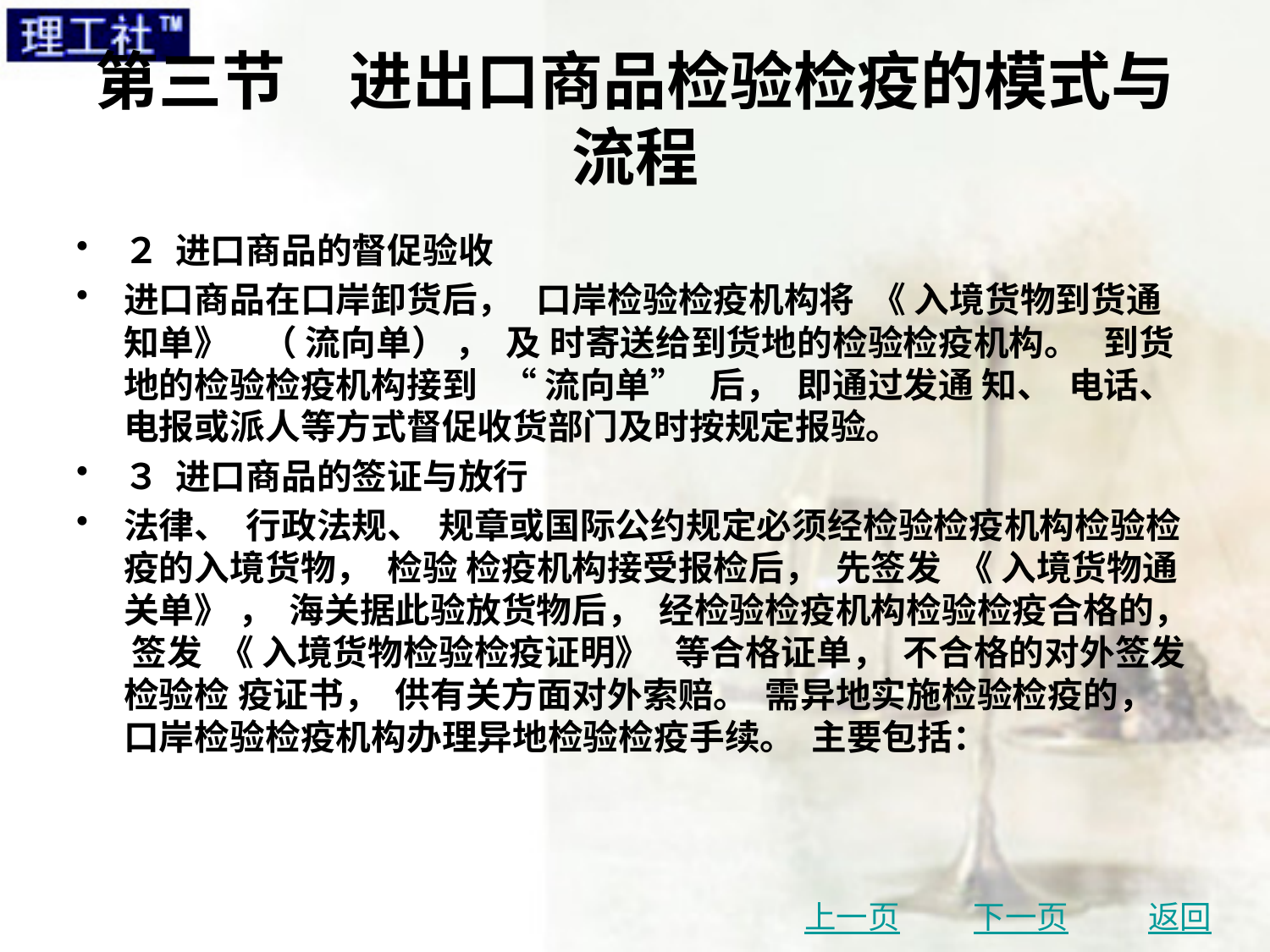

# 第三节　进出口商品检验检疫的模式与流程
２  进口商品的督促验收
进口商品在口岸卸货后，   口岸检验检疫机构将  《 入境货物到货通知单》    （ 流向单） ，  及 时寄送给到货地的检验检疫机构。   到货地的检验检疫机构接到   “ 流向单”   后，  即通过发通 知、  电话、  电报或派人等方式督促收货部门及时按规定报验。
３  进口商品的签证与放行
法律、  行政法规、  规章或国际公约规定必须经检验检疫机构检验检疫的入境货物，  检验 检疫机构接受报检后，  先签发  《 入境货物通关单》 ，  海关据此验放货物后，  经检验检疫机构检验检疫合格的，  签发  《 入境货物检验检疫证明》   等合格证单，  不合格的对外签发检验检 疫证书，  供有关方面对外索赔。  需异地实施检验检疫的，  口岸检验检疫机构办理异地检验检疫手续。  主要包括：

上一页
下一页
返回